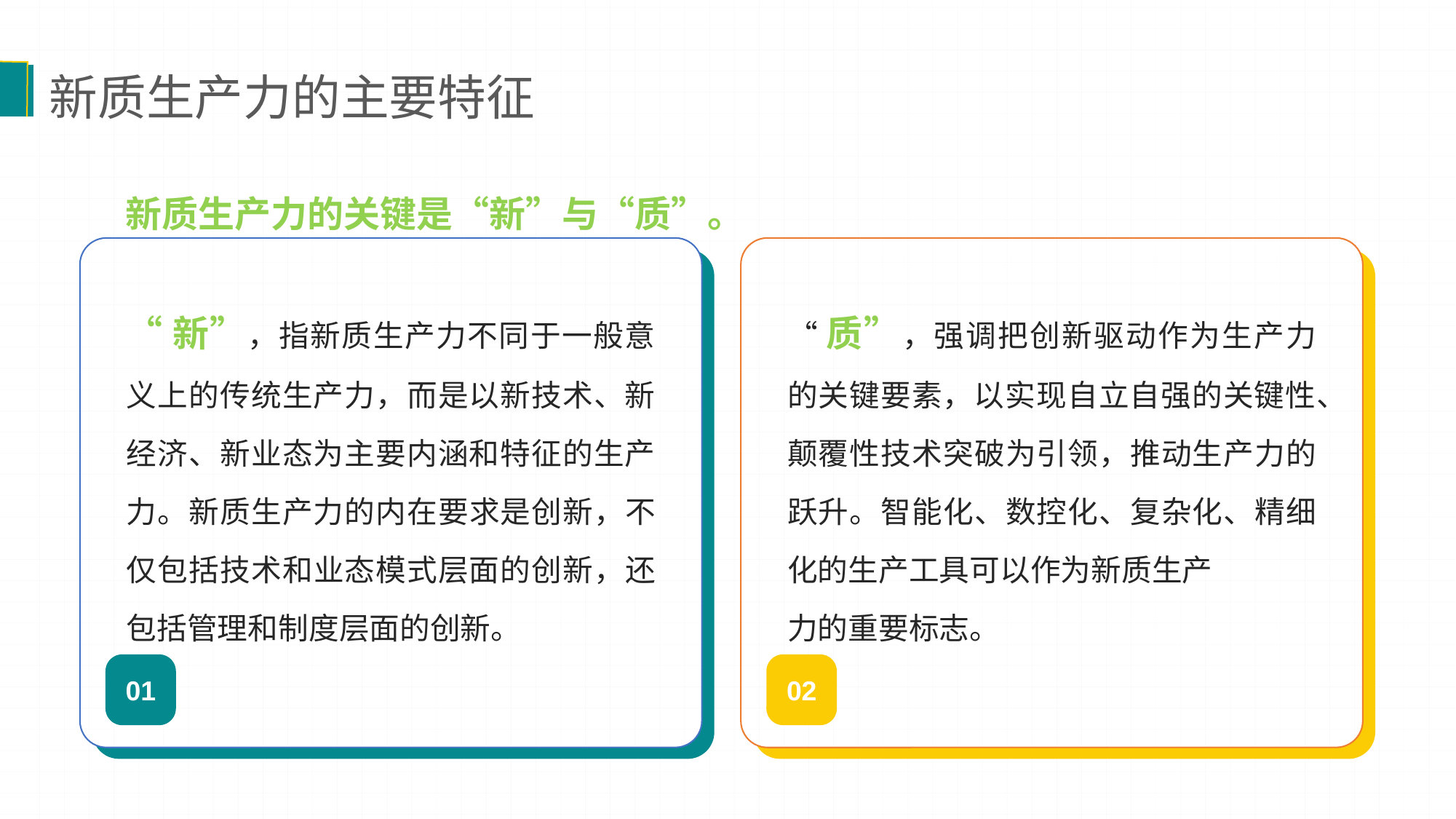

新质生产力的主要特征

       新质生产力的关键是“新”与“质”。
“新”，指新质生产力不同于一般意义上的传统生产力，而是以新技术、新经济、新业态为主要内涵和特征的生产力。新质生产力的内在要求是创新，不仅包括技术和业态模式层面的创新，还包括管理和制度层面的创新。
“质”，强调把创新驱动作为生产力的关键要素，以实现自立自强的关键性、颠覆性技术突破为引领，推动生产力的跃升。智能化、数控化、复杂化、精细化的生产工具可以作为新质生产
力的重要标志。

01
02